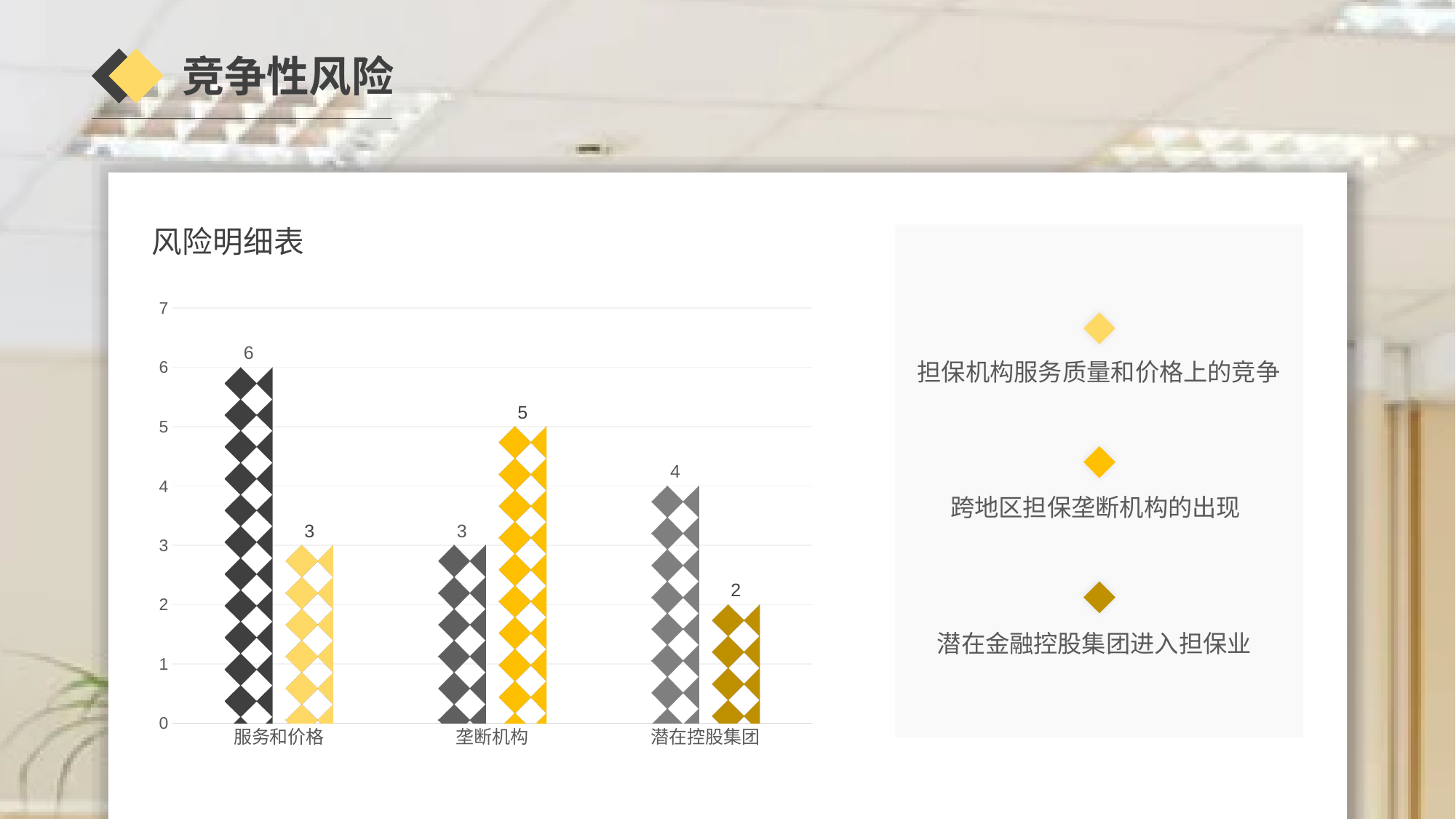

竞争性风险

### Chart: 风险明细表

| Category | 系列 1 | 系列 2 |
|---|---|---|
| 服务和价格 | 6.0 | 3.0 |
| 垄断机构 | 3.0 | 5.0 |
| 潜在控股集团 | 4.0 | 2.0 |

担保机构服务质量和价格上的竞争

跨地区担保垄断机构的出现

潜在金融控股集团进入担保业